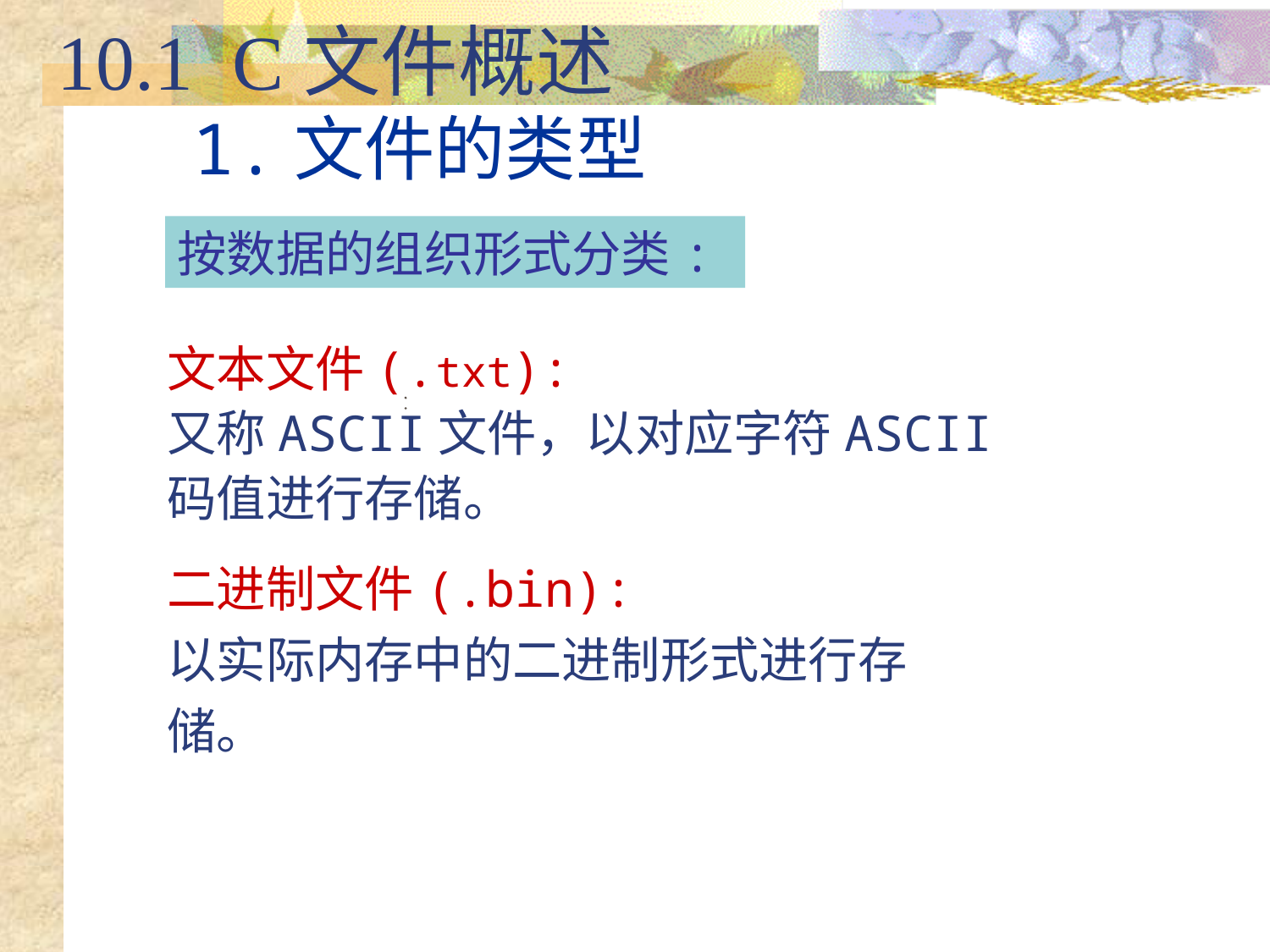

10.1  C文件概述
               1.文件的类型
按数据的组织形式分类:

文本文件(.txt):
又称ASCII文件，以对应字符ASCII码值进行存储。

二进制文件(.bin):
以实际内存中的二进制形式进行存储。